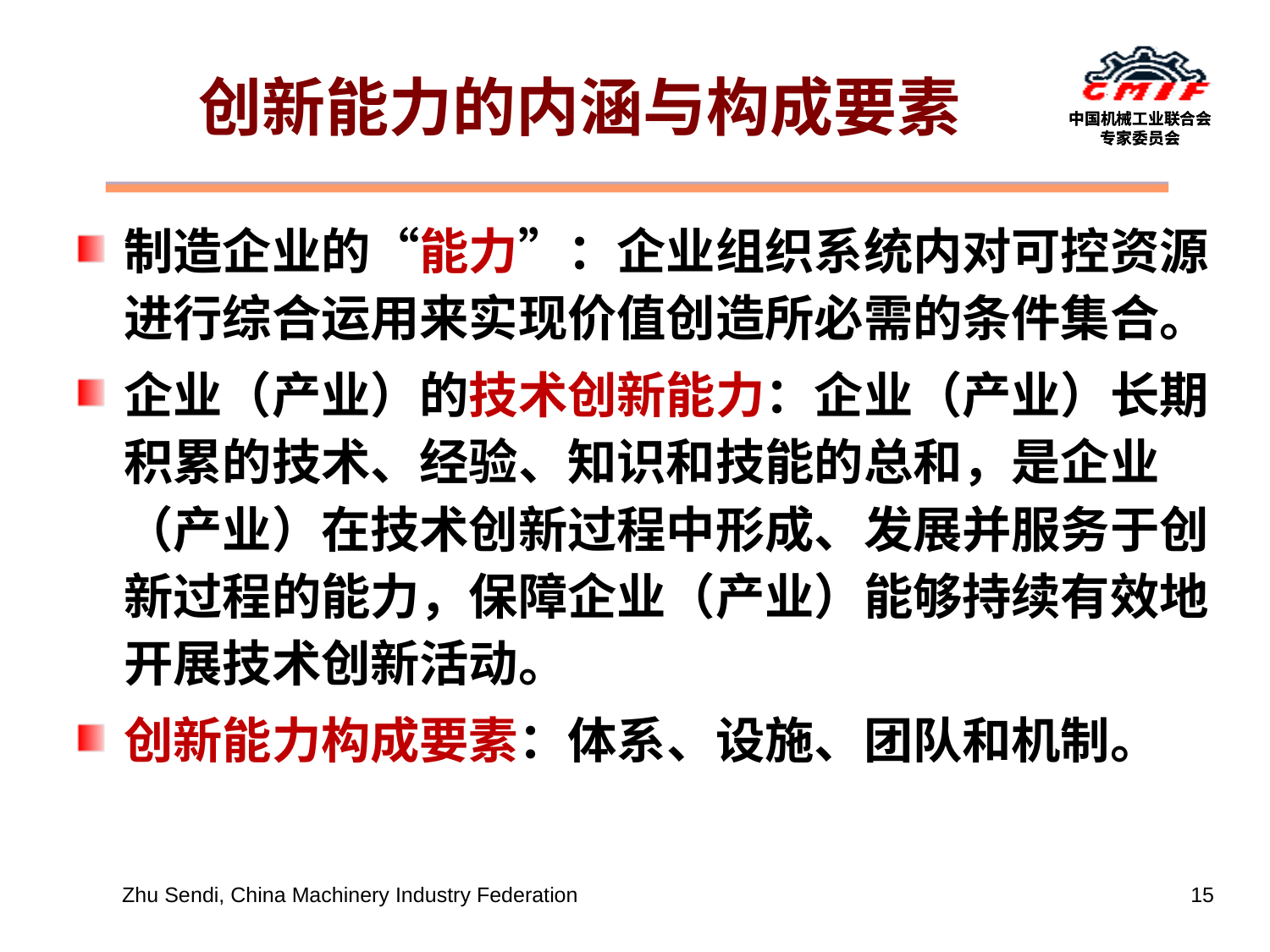

# 创新能力的内涵与构成要素
制造企业的“能力”：企业组织系统内对可控资源进行综合运用来实现价值创造所必需的条件集合。
企业（产业）的技术创新能力：企业（产业）长期积累的技术、经验、知识和技能的总和，是企业（产业）在技术创新过程中形成、发展并服务于创新过程的能力，保障企业（产业）能够持续有效地开展技术创新活动。
创新能力构成要素：体系、设施、团队和机制。
Zhu Sendi, China Machinery Industry Federation

15